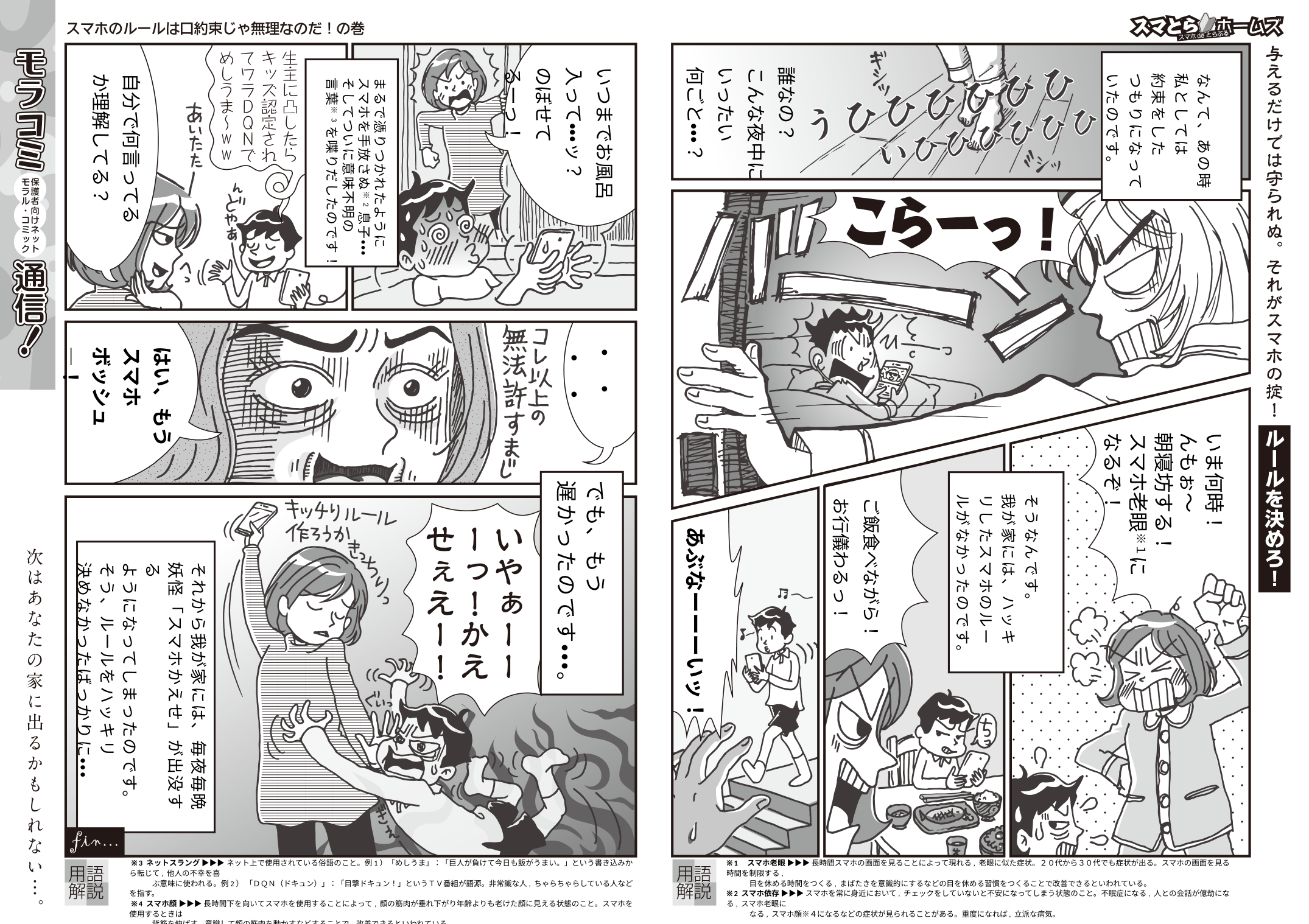

誰なの？
こんな夜中に
いったい
何ごと・・・？
いつまでお風呂入って・・・ッ？
のぼせてるーっ！
自分で何言ってるか理解してる？
なんて、あの時
私としては
約束をした
つもりになって
いたのです。
まるで憑りつかれたように
スマホを手放さぬ※2息子・・・
そしてついに意味不明の
言葉※3を喋りだしたのです！
・  ・  ・  ・
はい、もう
スマホ
ボッシュ―！
いま何時！
んもぉ～
朝寝坊する！
スマホ老眼※１に
なるぞ！
でも、もう
遅かったのです・・・。
そうなんです。
我が家には、ハッキリしたスマホのルールがなかったのです。
ご飯食べながら！
お行儀わるっ！
あぶなーーーいッ！
それから我が家には、毎夜毎晩
妖怪「スマホかえせ」が出没する
ようになってしまったのです。
そう、ルールをハッキリ
決めなかったばっかりに・・・
 ※3 ネットスラング ▶▶▶ ネット上で使用されている俗語のこと。例1）「めしうま」：「巨人が負けて今日も飯がうまい。」という書き込みから転じて, 他人の不幸を喜
　　　ぶ意味に使われる。例2） 「ＤＱＮ（ドキュン）」：「目撃ドキュン！」というＴＶ番組が語源。非常識な人, ちゃらちゃらしている人などを指す。
 ※4 スマホ顔 ▶▶▶ 長時間下を向いてスマホを使用することによって, 顔の筋肉が垂れ下がり年齢よりも老けた顔に見える状態のこと。スマホを使用するときは
　　　背筋を伸ばす, 意識して顔の筋肉を動かすなどすることで, 改善できるといわれている。
※1　スマホ老眼 ▶▶▶ 長時間スマホの画面を見ることによって現れる, 老眼に似た症状。２０代から３０代でも症状が出る。スマホの画面を見る時間を制限する,
　　　目を休める時間をつくる, まばたきを意識的にするなどの目を休める習慣をつくることで改善できるといわれている。
※2 スマホ依存 ▶▶▶ スマホを常に身近において, チェックをしていないと不安になってしまう状態のこと。不眠症になる, 人との会話が億劫になる, スマホ老眼に
　　　なる, スマホ顔※４になるなどの症状が見られることがある。重度になれば, 立派な病気。